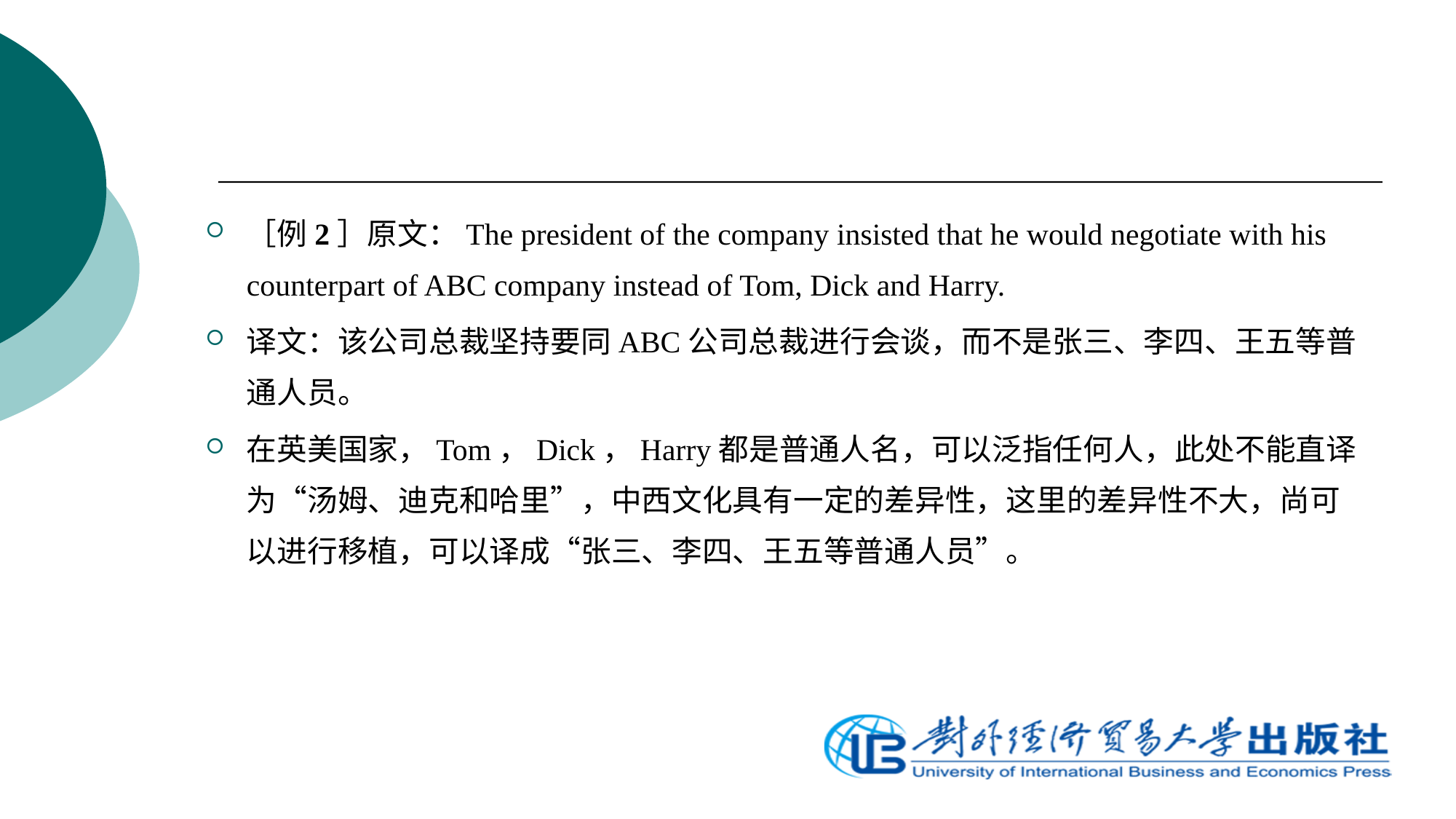

［例2］原文：The president of the company insisted that he would negotiate with his counterpart of ABC company instead of Tom, Dick and Harry.
译文：该公司总裁坚持要同ABC公司总裁进行会谈，而不是张三、李四、王五等普通人员。
在英美国家，Tom，Dick，Harry都是普通人名，可以泛指任何人，此处不能直译为“汤姆、迪克和哈里”，中西文化具有一定的差异性，这里的差异性不大，尚可以进行移植，可以译成“张三、李四、王五等普通人员”。